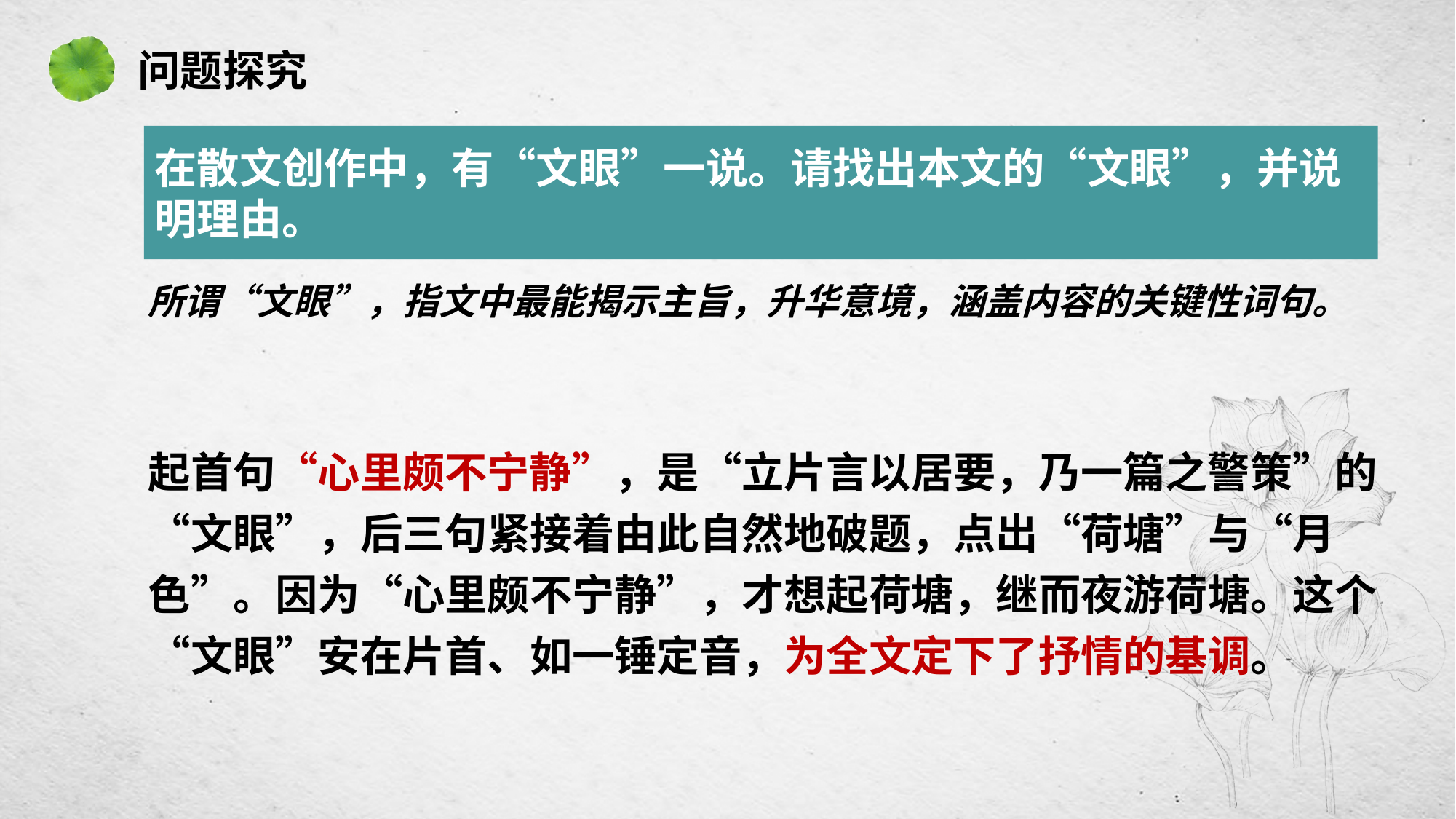

问题探究
在散文创作中，有“文眼”一说。请找出本文的“文眼”，并说明理由。
所谓“文眼”，指文中最能揭示主旨，升华意境，涵盖内容的关键性词句。
起首句“心里颇不宁静”，是“立片言以居要，乃一篇之警策”的“文眼”，后三句紧接着由此自然地破题，点出“荷塘”与“月色”。因为“心里颇不宁静”，才想起荷塘，继而夜游荷塘。这个“文眼”安在片首、如一锤定音，为全文定下了抒情的基调。